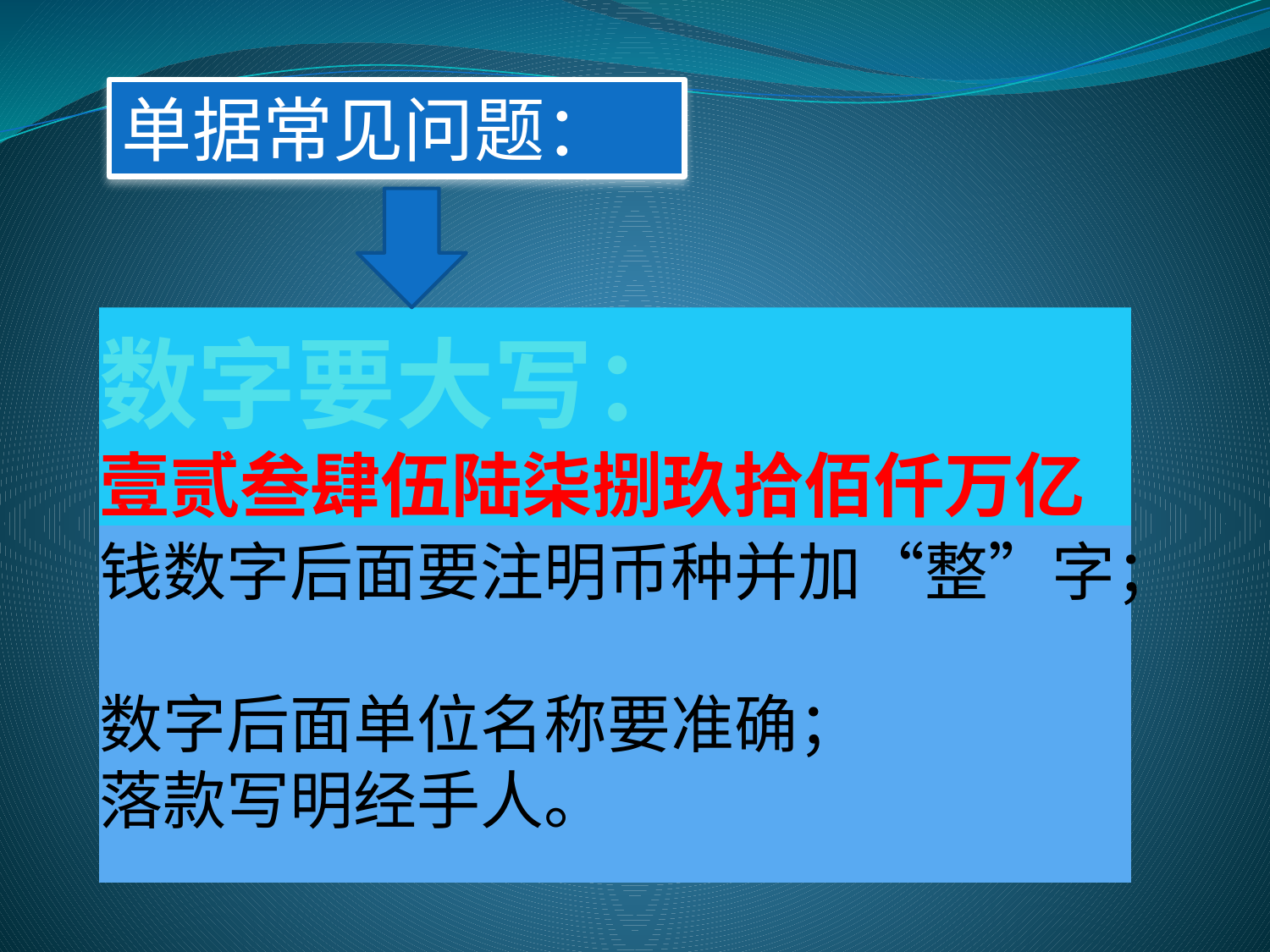

单据常见问题：

# 数字要大写： 壹贰叁肆伍陆柒捌玖拾佰仟万亿
钱数字后面要注明币种并加“整”字；
数字后面单位名称要准确；
落款写明经手人。